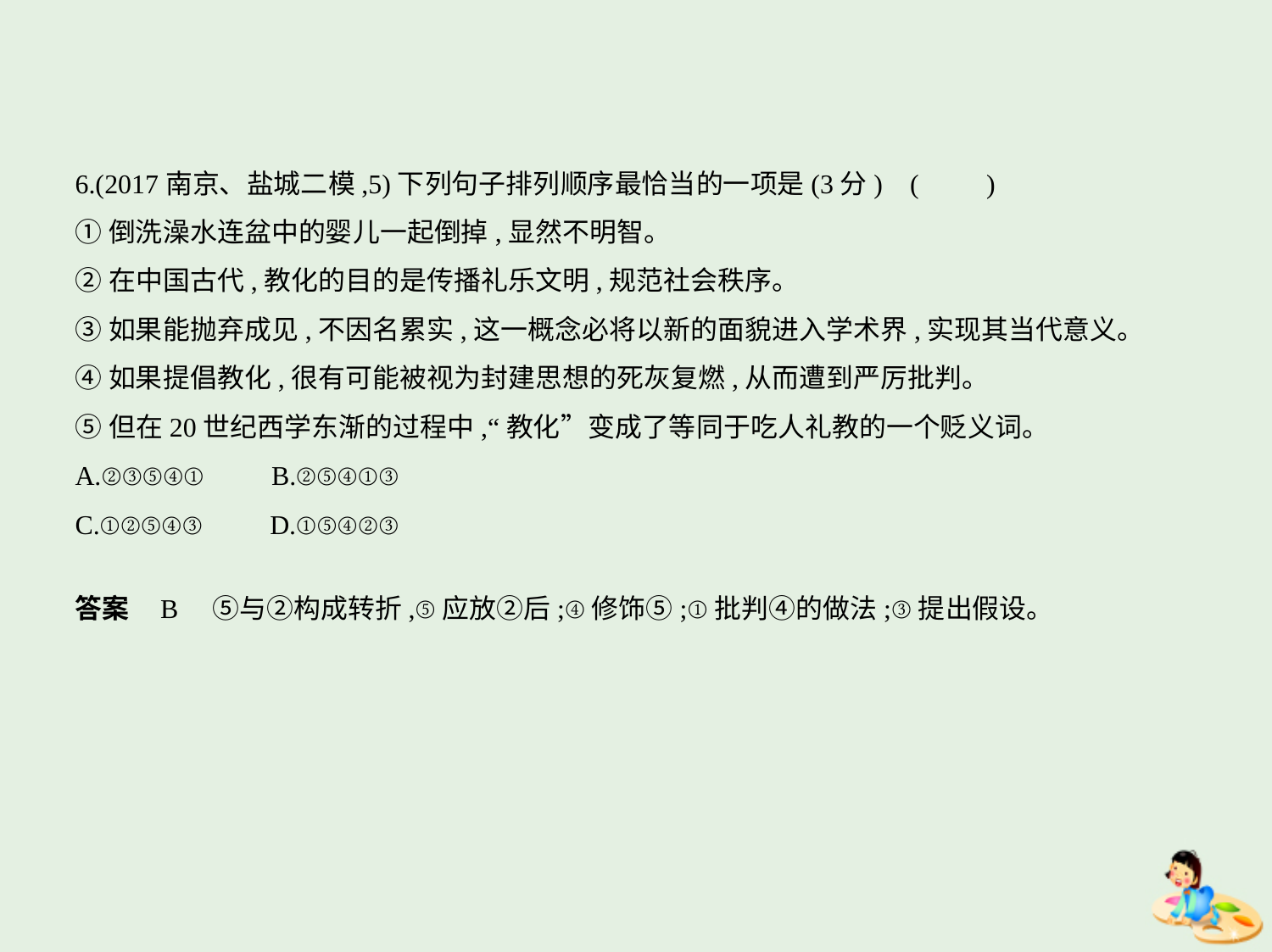

6.(2017南京、盐城二模,5)下列句子排列顺序最恰当的一项是(3分) (　　)
①倒洗澡水连盆中的婴儿一起倒掉,显然不明智。
②在中国古代,教化的目的是传播礼乐文明,规范社会秩序。
③如果能抛弃成见,不因名累实,这一概念必将以新的面貌进入学术界,实现其当代意义。
④如果提倡教化,很有可能被视为封建思想的死灰复燃,从而遭到严厉批判。
⑤但在20世纪西学东渐的过程中,“教化”变成了等同于吃人礼教的一个贬义词。
A.②③⑤④①　　B.②⑤④①③
C.①②⑤④③　　D.①⑤④②③
答案    B　⑤与②构成转折,⑤应放②后;④修饰⑤;①批判④的做法;③提出假设。